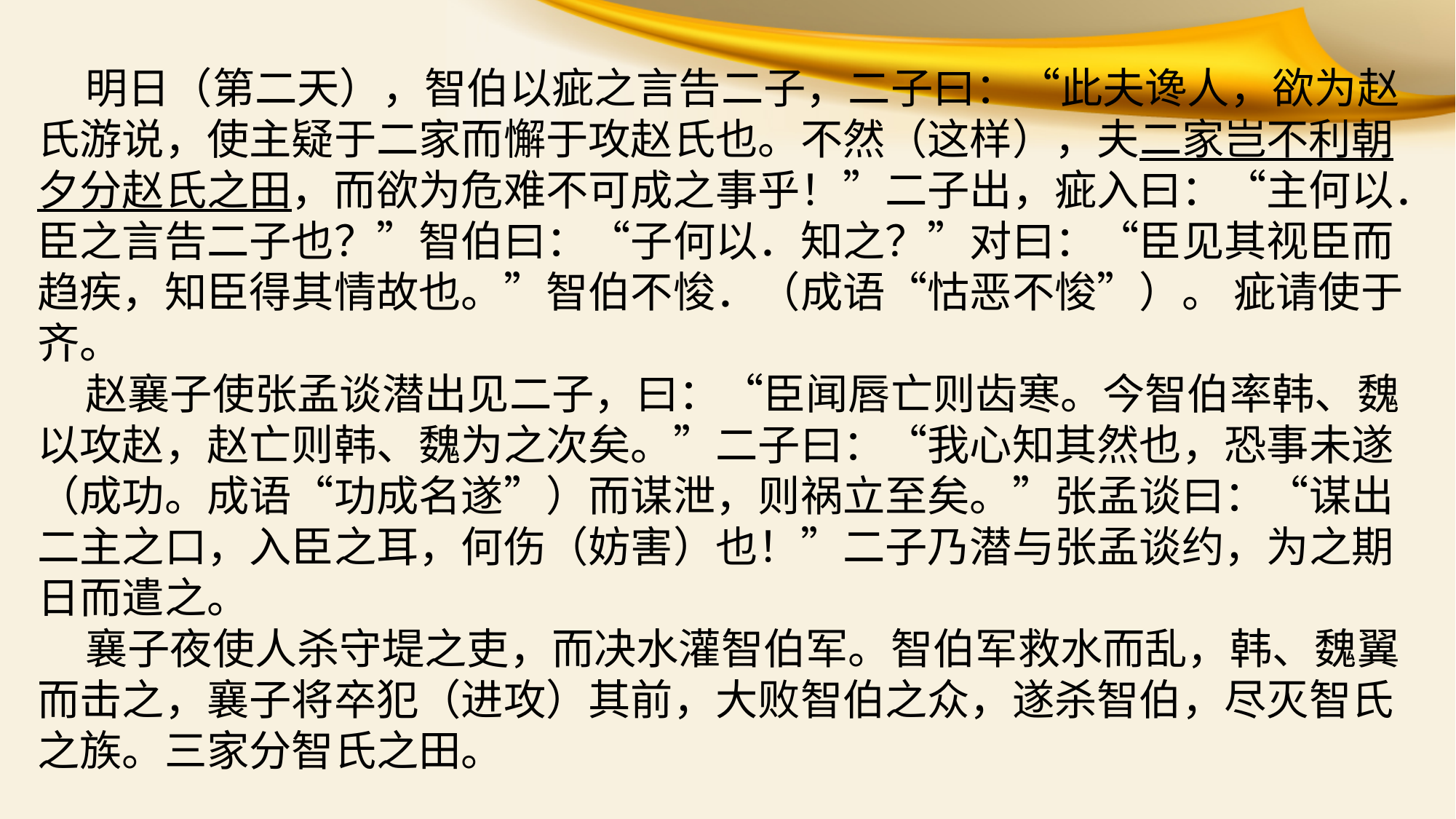

明日（第二天），智伯以疵之言告二子，二子曰：“此夫谗人，欲为赵氏游说，使主疑于二家而懈于攻赵氏也。不然（这样），夫二家岂不利朝夕分赵氏之田，而欲为危难不可成之事乎！”二子出，疵入曰：“主何以．臣之言告二子也？”智伯曰：“子何以．知之？”对曰：“臣见其视臣而趋疾，知臣得其情故也。”智伯不悛．（成语“怙恶不悛”）。 疵请使于齐。
    赵襄子使张孟谈潜出见二子，曰：“臣闻唇亡则齿寒。今智伯率韩、魏以攻赵，赵亡则韩、魏为之次矣。”二子曰：“我心知其然也，恐事未遂（成功。成语“功成名遂”）而谋泄，则祸立至矣。”张孟谈曰：“谋出二主之口，入臣之耳，何伤（妨害）也！”二子乃潜与张孟谈约，为之期日而遣之。
    襄子夜使人杀守堤之吏，而决水灌智伯军。智伯军救水而乱，韩、魏翼而击之，襄子将卒犯（进攻）其前，大败智伯之众，遂杀智伯，尽灭智氏之族。三家分智氏之田。